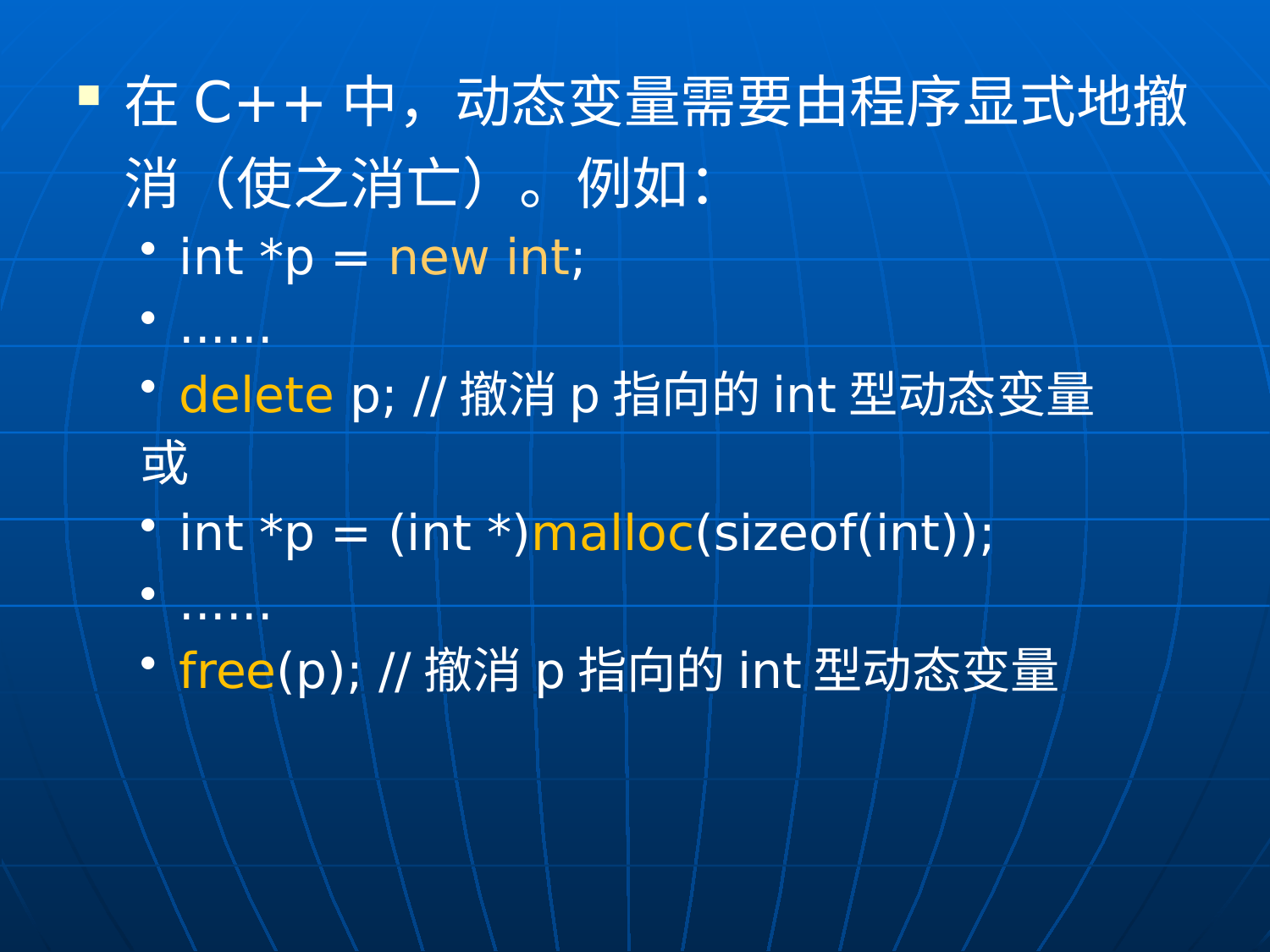

在C++中，动态变量需要由程序显式地撤消（使之消亡）。例如：
int *p = new int;
......
delete p; //撤消p指向的int型动态变量
或
int *p = (int *)malloc(sizeof(int));
......
free(p); //撤消p指向的int型动态变量